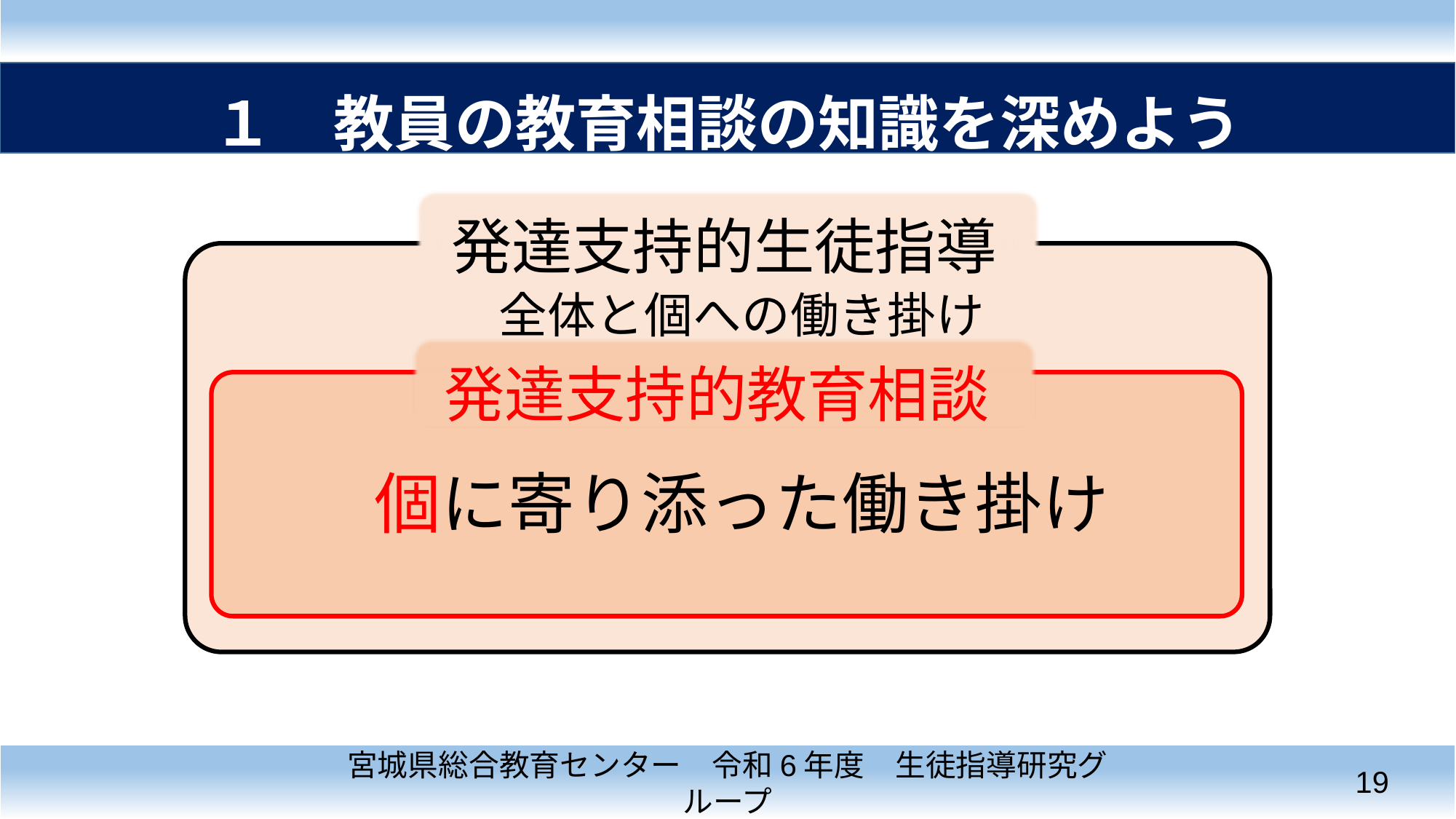

１　背景と現状
１　教員の教育相談の知識を深めよう

発達支持的生徒指導

全体と個への働き掛け

発達支持的教育相談

個に寄り添った働き掛け
19
宮城県総合教育センター　令和6年度　生徒指導研究グループ